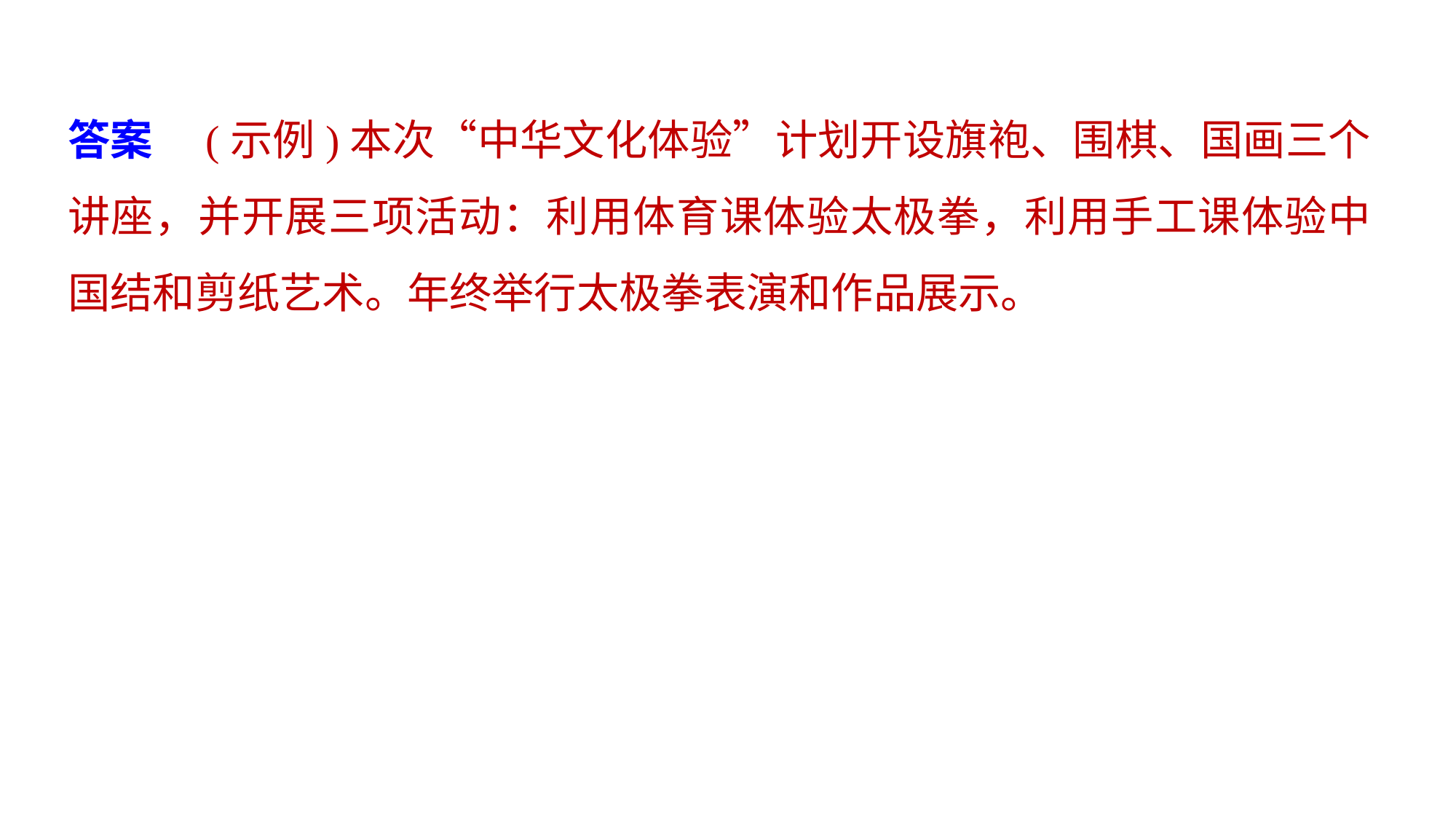

答案　(示例)本次“中华文化体验”计划开设旗袍、围棋、国画三个讲座，并开展三项活动：利用体育课体验太极拳，利用手工课体验中国结和剪纸艺术。年终举行太极拳表演和作品展示。